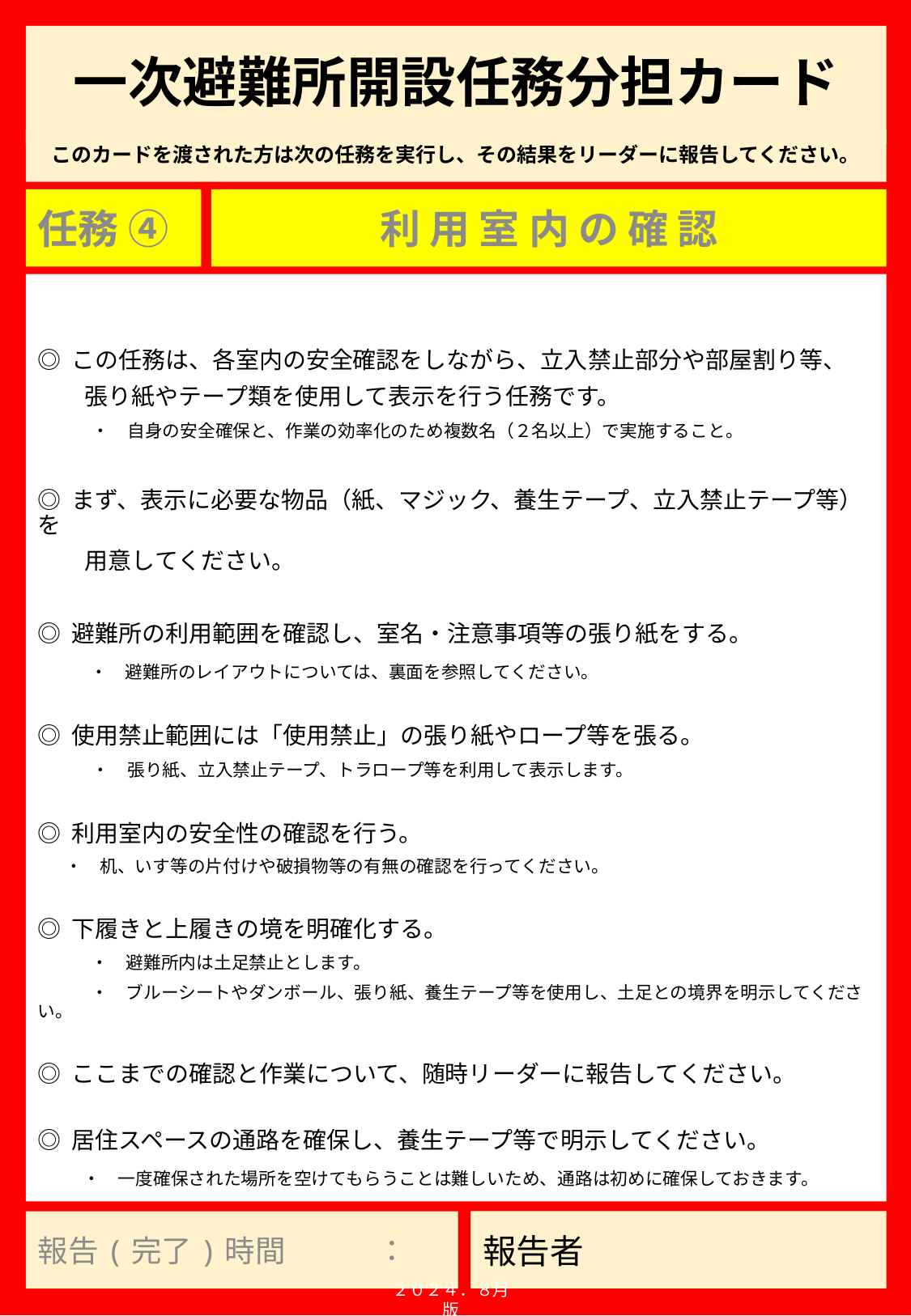

# 一次避難所開設任務分担カード
任務 ④
利 用 室 内 の 確 認

◎ この任務は、各室内の安全確認をしながら、立入禁止部分や部屋割り等、
　　張り紙やテープ類を使用して表示を行う任務です。
　　　・　自身の安全確保と、作業の効率化のため複数名（２名以上）で実施すること。

◎ まず、表示に必要な物品（紙、マジック、養生テープ、立入禁止テープ等）を
　　用意してください。

◎ 避難所の利用範囲を確認し、室名・注意事項等の張り紙をする。
　　 ・　避難所のレイアウトについては、裏面を参照してください。

◎ 使用禁止範囲には「使用禁止」の張り紙やロープ等を張る。
　　　・　張り紙、立入禁止テープ、トラロープ等を利用して表示します。

◎ 利用室内の安全性の確認を行う。
      ・　机、いす等の片付けや破損物等の有無の確認を行ってください。

◎ 下履きと上履きの境を明確化する。
　　　・　避難所内は土足禁止とします。
　　　・　ブルーシートやダンボール、張り紙、養生テープ等を使用し、土足との境界を明示してください。

◎ ここまでの確認と作業について、随時リーダーに報告してください。

◎ 居住スペースの通路を確保し、養生テープ等で明示してください。
　 　・　一度確保された場所を空けてもらうことは難しいため、通路は初めに確保しておきます。

報告(完了)時間　　　：
２０２４．８月版